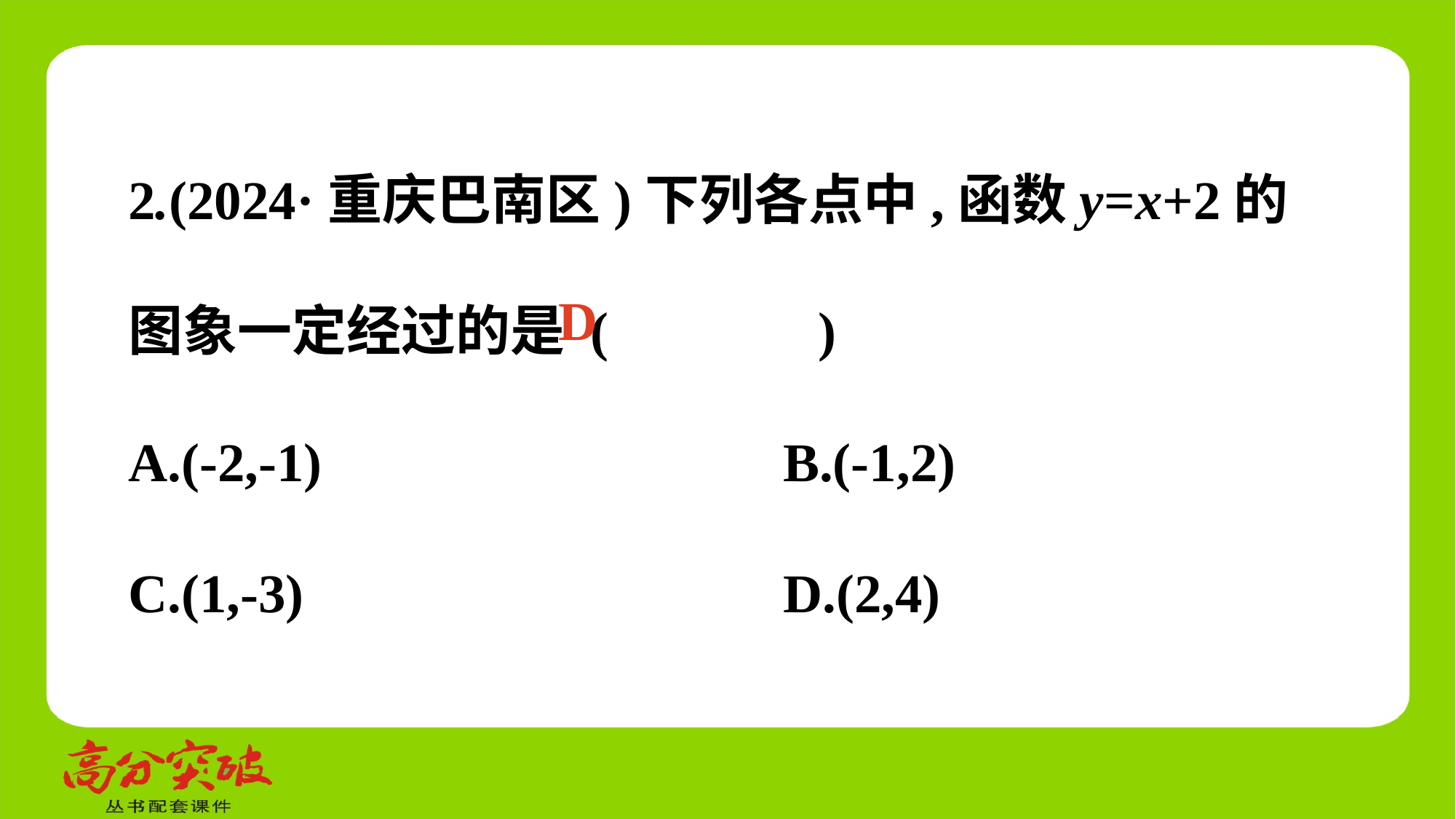

2.(2024·重庆巴南区)下列各点中,函数y=x+2的图象一定经过的是 (　      　)
A.(-2,-1)                           	B.(-1,2)
C.(1,-3)	                                D.(2,4)
D